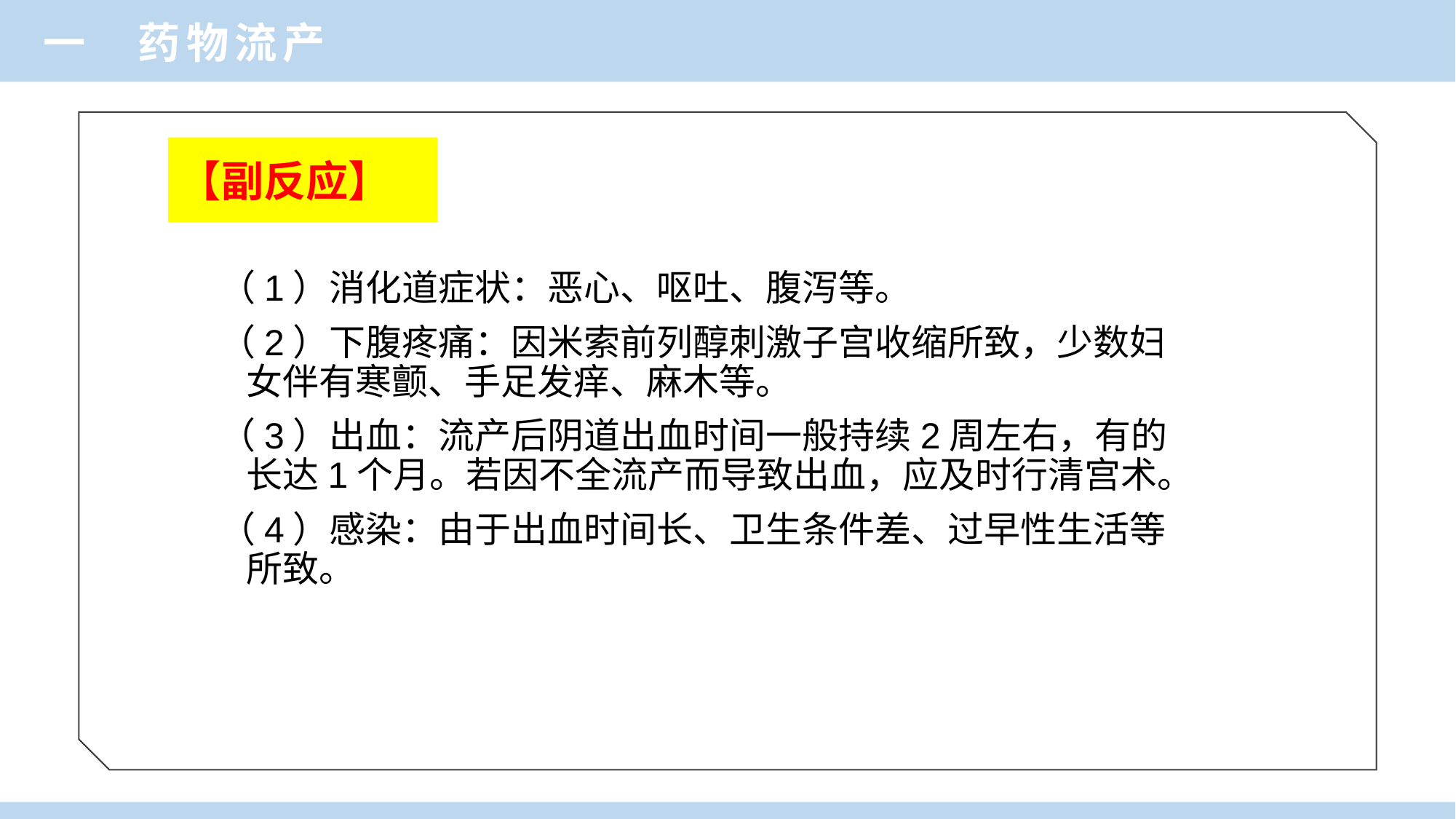

一   药物流产

# 【副反应】
（1）消化道症状：恶心、呕吐、腹泻等。
（2）下腹疼痛：因米索前列醇刺激子宫收缩所致，少数妇女伴有寒颤、手足发痒、麻木等。
（3）出血：流产后阴道出血时间一般持续2周左右，有的长达1个月。若因不全流产而导致出血，应及时行清宫术。
（4）感染：由于出血时间长、卫生条件差、过早性生活等所致。